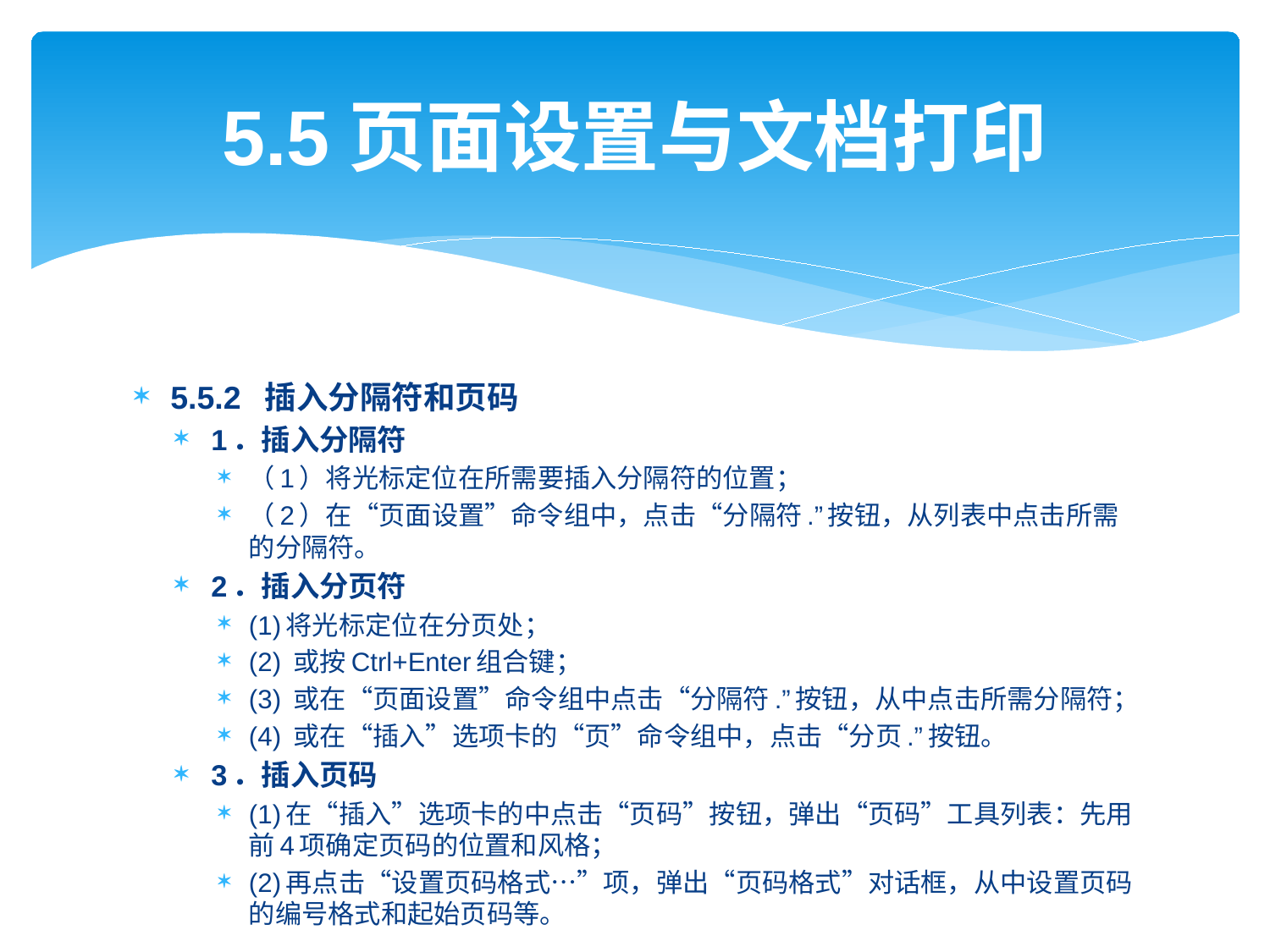

# 5.5页面设置与文档打印
5.5.2  插入分隔符和页码
1．插入分隔符
（1）将光标定位在所需要插入分隔符的位置；
（2）在“页面设置”命令组中，点击“分隔符.”按钮，从列表中点击所需的分隔符。
2．插入分页符
(1)将光标定位在分页处；
(2) 或按Ctrl+Enter组合键；
(3) 或在“页面设置”命令组中点击“分隔符.”按钮，从中点击所需分隔符；
(4) 或在“插入”选项卡的“页”命令组中，点击“分页.”按钮。
3．插入页码
(1)在“插入”选项卡的中点击“页码”按钮，弹出“页码”工具列表：先用前4项确定页码的位置和风格；
(2)再点击“设置页码格式…”项，弹出“页码格式”对话框，从中设置页码的编号格式和起始页码等。